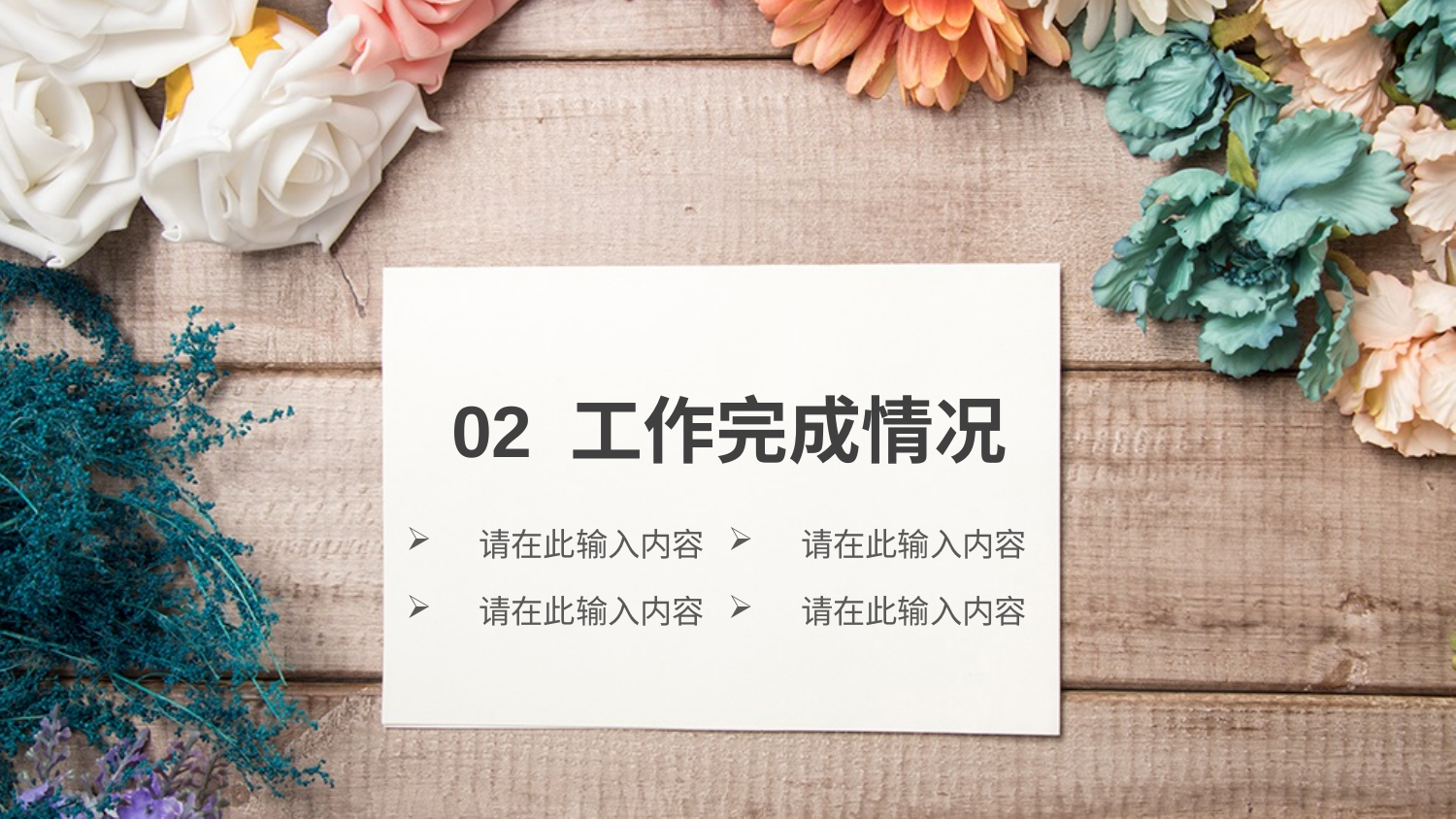

02 工作完成情况
请在此输入内容
请在此输入内容
请在此输入内容
请在此输入内容